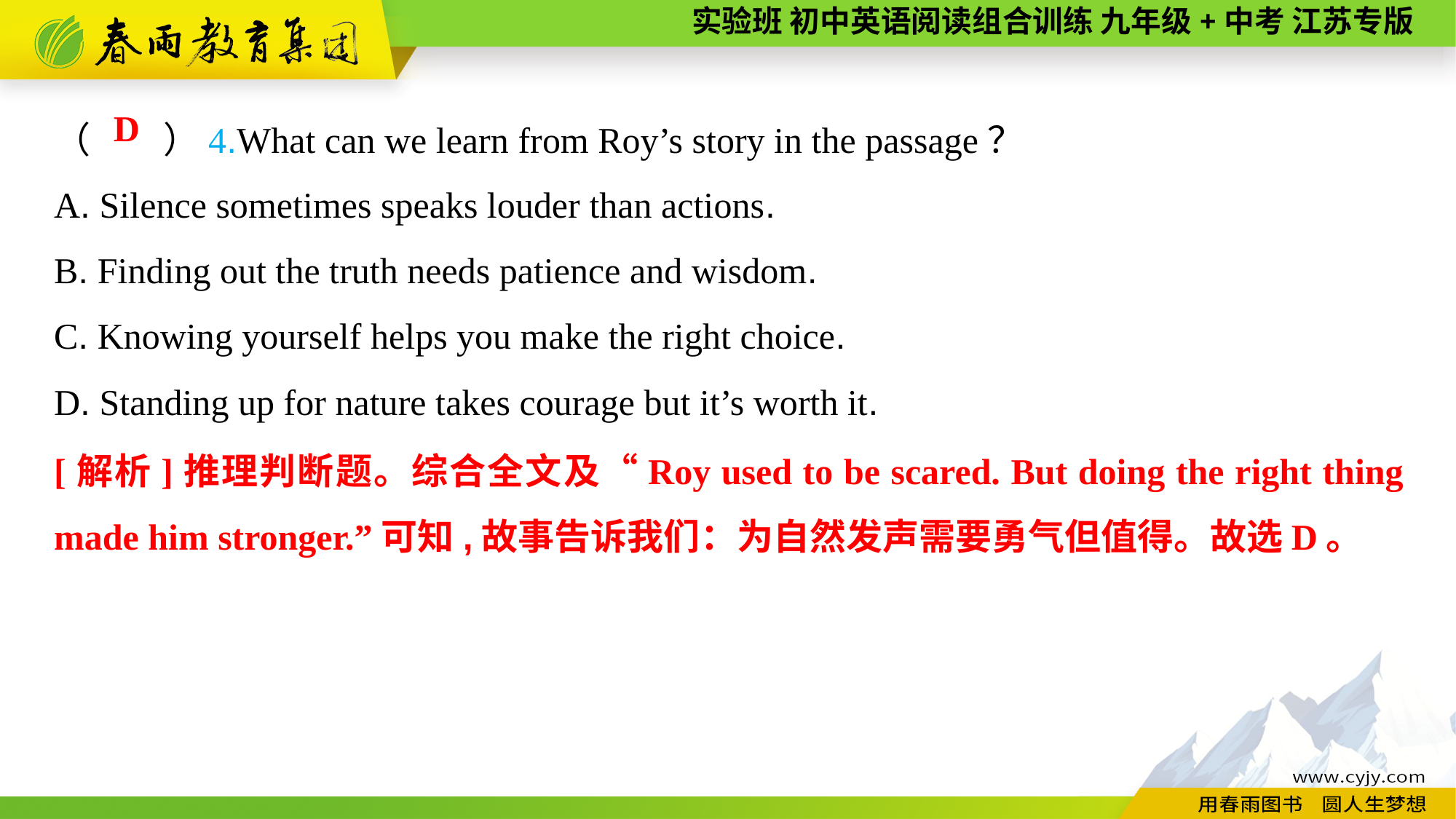

（　　）4.What can we learn from Roy’s story in the passage？
A. Silence sometimes speaks louder than actions.
B. Finding out the truth needs patience and wisdom.
C. Knowing yourself helps you make the right choice.
D. Standing up for nature takes courage but it’s worth it.
D
[解析]推理判断题。综合全文及“Roy used to be scared. But doing the right thing made him stronger.”可知,故事告诉我们：为自然发声需要勇气但值得。故选D。